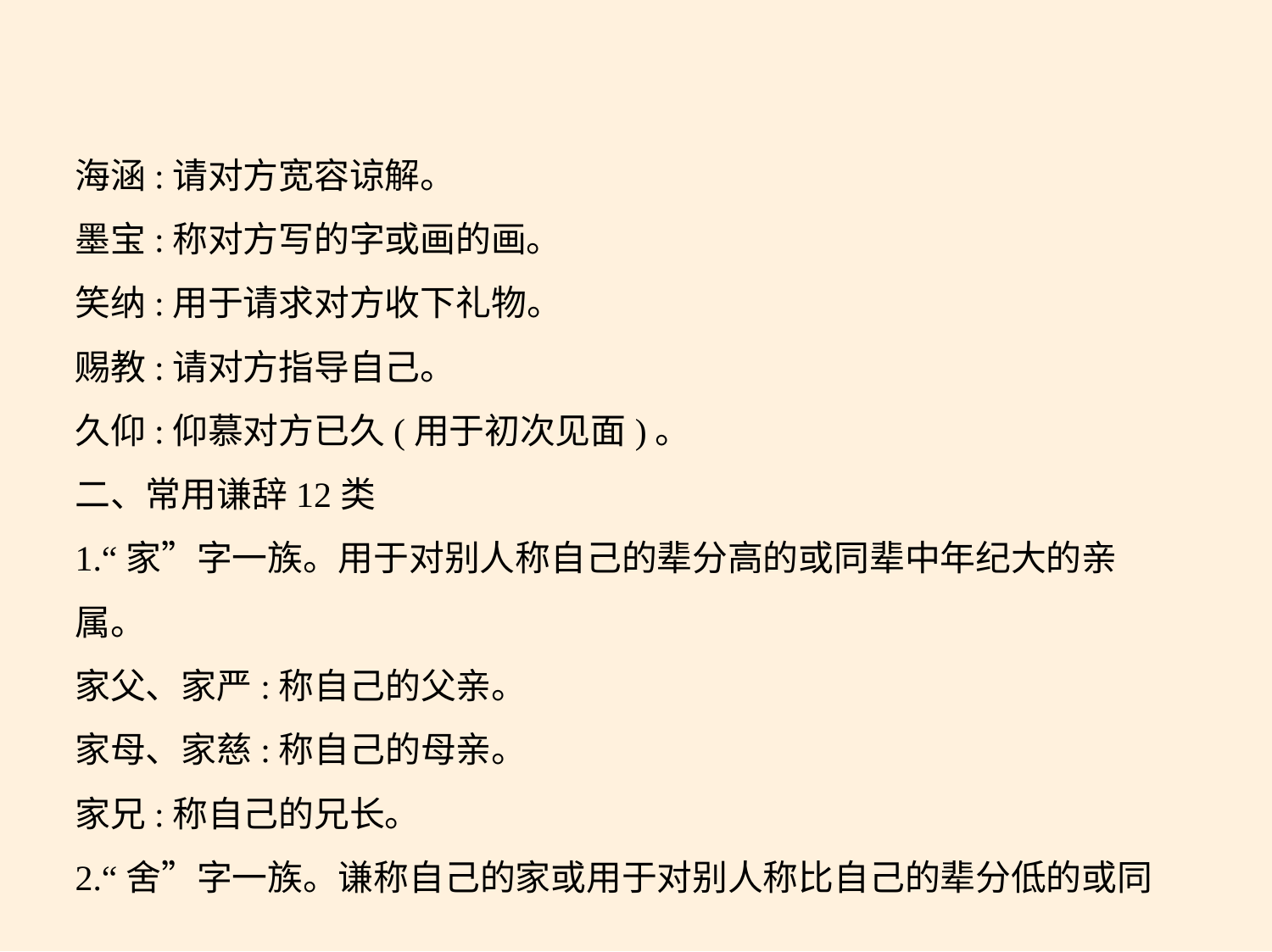

海涵:请对方宽容谅解。
墨宝:称对方写的字或画的画。
笑纳:用于请求对方收下礼物。
赐教:请对方指导自己。
久仰:仰慕对方已久(用于初次见面)。
二、常用谦辞12类
1.“家”字一族。用于对别人称自己的辈分高的或同辈中年纪大的亲
属。
家父、家严:称自己的父亲。
家母、家慈:称自己的母亲。
家兄:称自己的兄长。
2.“舍”字一族。谦称自己的家或用于对别人称比自己的辈分低的或同